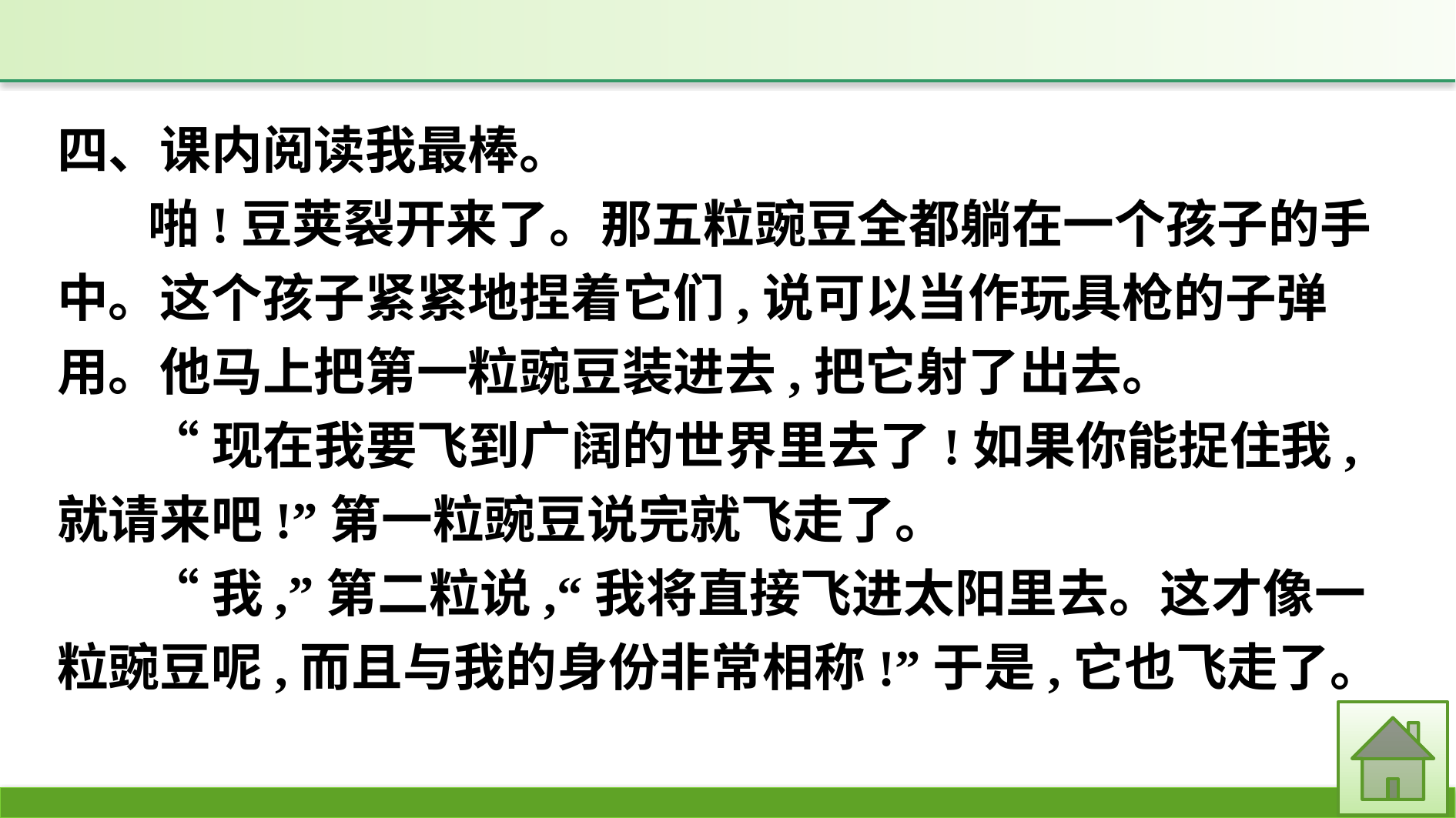

四、课内阅读我最棒。
啪!豆荚裂开来了。那五粒豌豆全都躺在一个孩子的手中。这个孩子紧紧地捏着它们,说可以当作玩具枪的子弹用。他马上把第一粒豌豆装进去,把它射了出去。
“现在我要飞到广阔的世界里去了!如果你能捉住我,就请来吧!”第一粒豌豆说完就飞走了。
“我,”第二粒说,“我将直接飞进太阳里去。这才像一粒豌豆呢,而且与我的身份非常相称!”于是,它也飞走了。